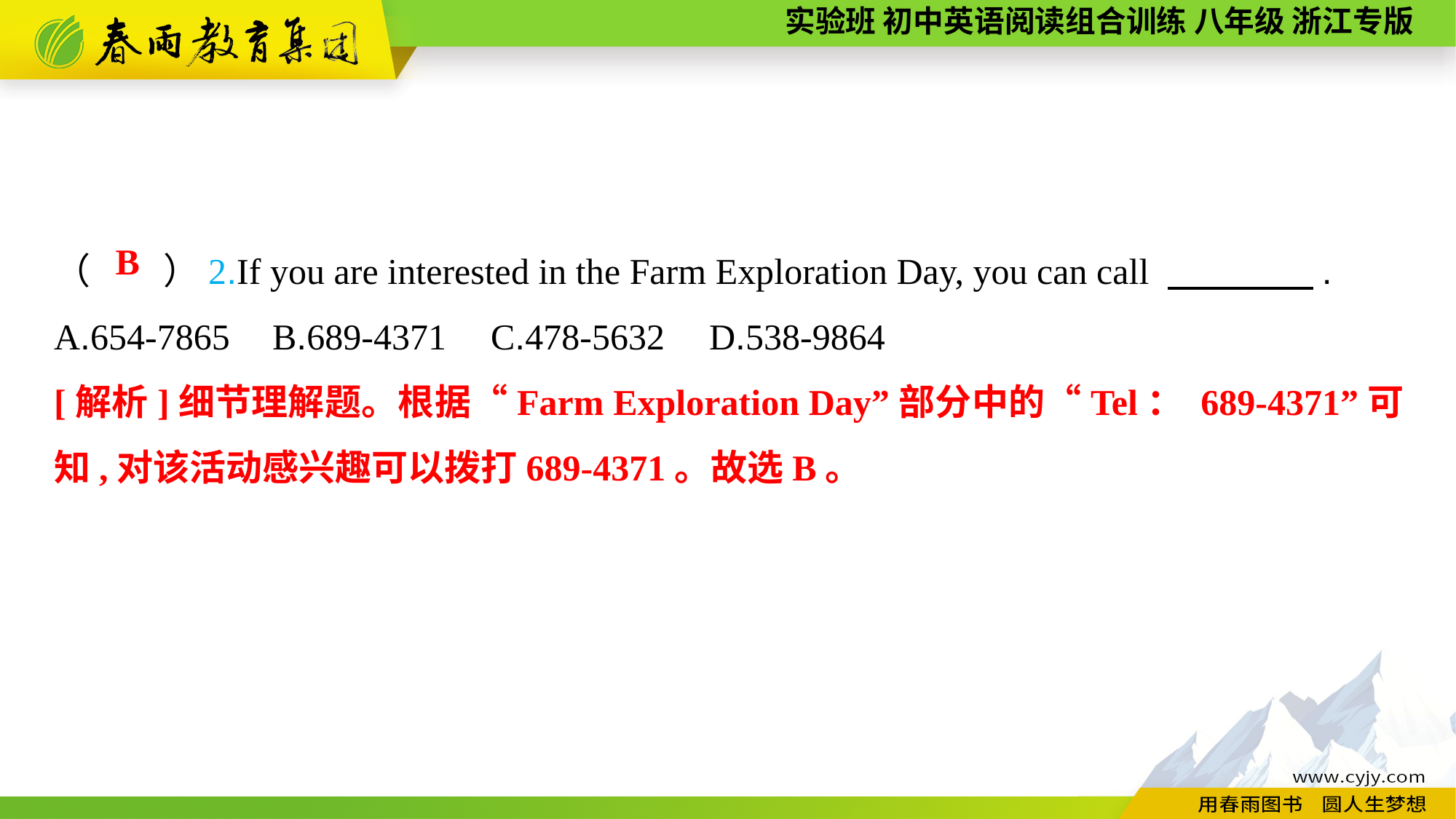

（　　）2.If you are interested in the Farm Exploration Day, you can call 　　　　.
A.654-7865	B.689-4371	C.478-5632	D.538-9864
B
[解析]细节理解题。根据“Farm Exploration Day”部分中的“Tel： 689-4371”可知,对该活动感兴趣可以拨打689-4371。故选B。